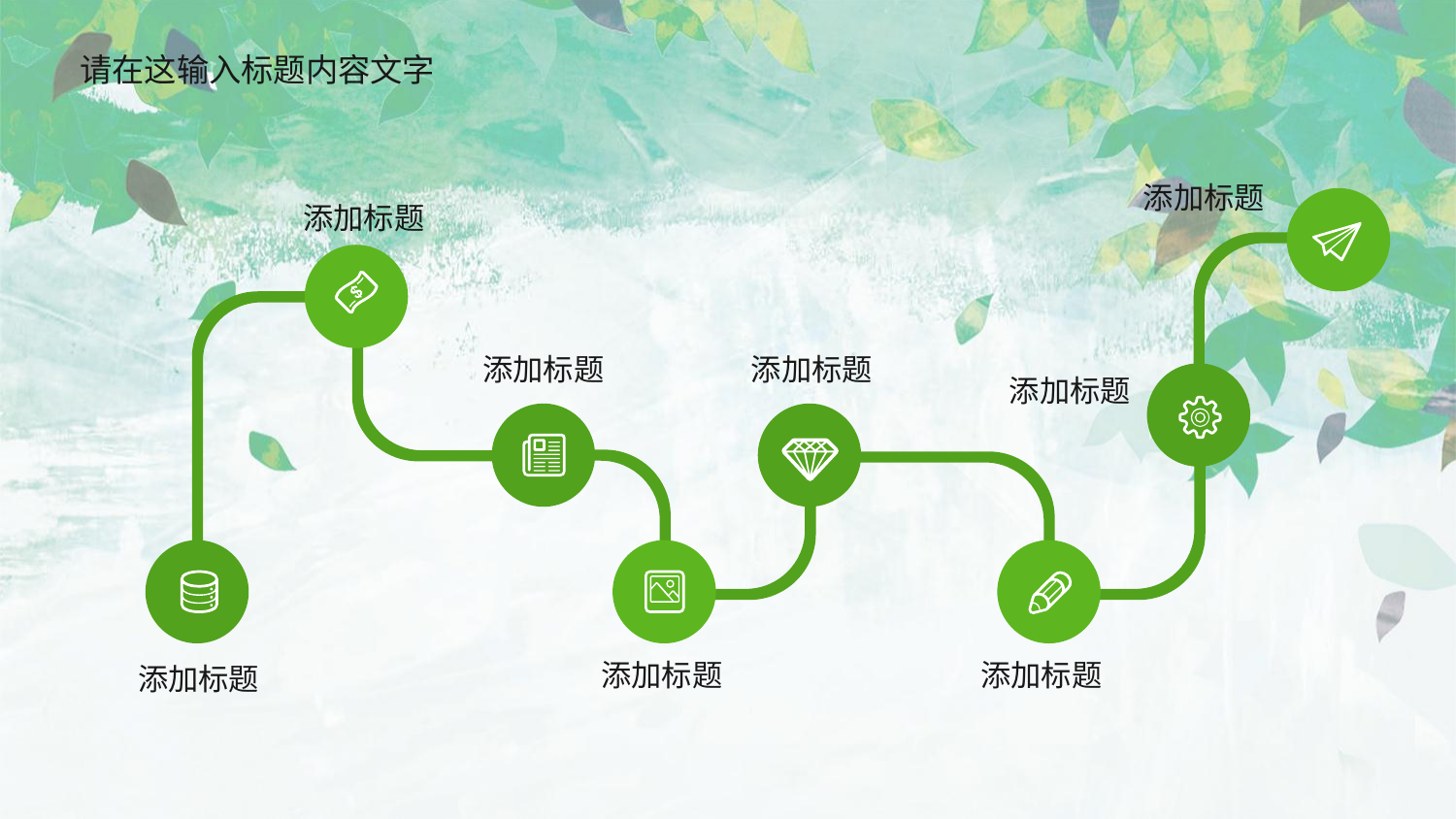

请在这输入标题内容文字
添加标题

添加标题

添加标题
添加标题

添加标题

添加标题
添加标题
添加标题